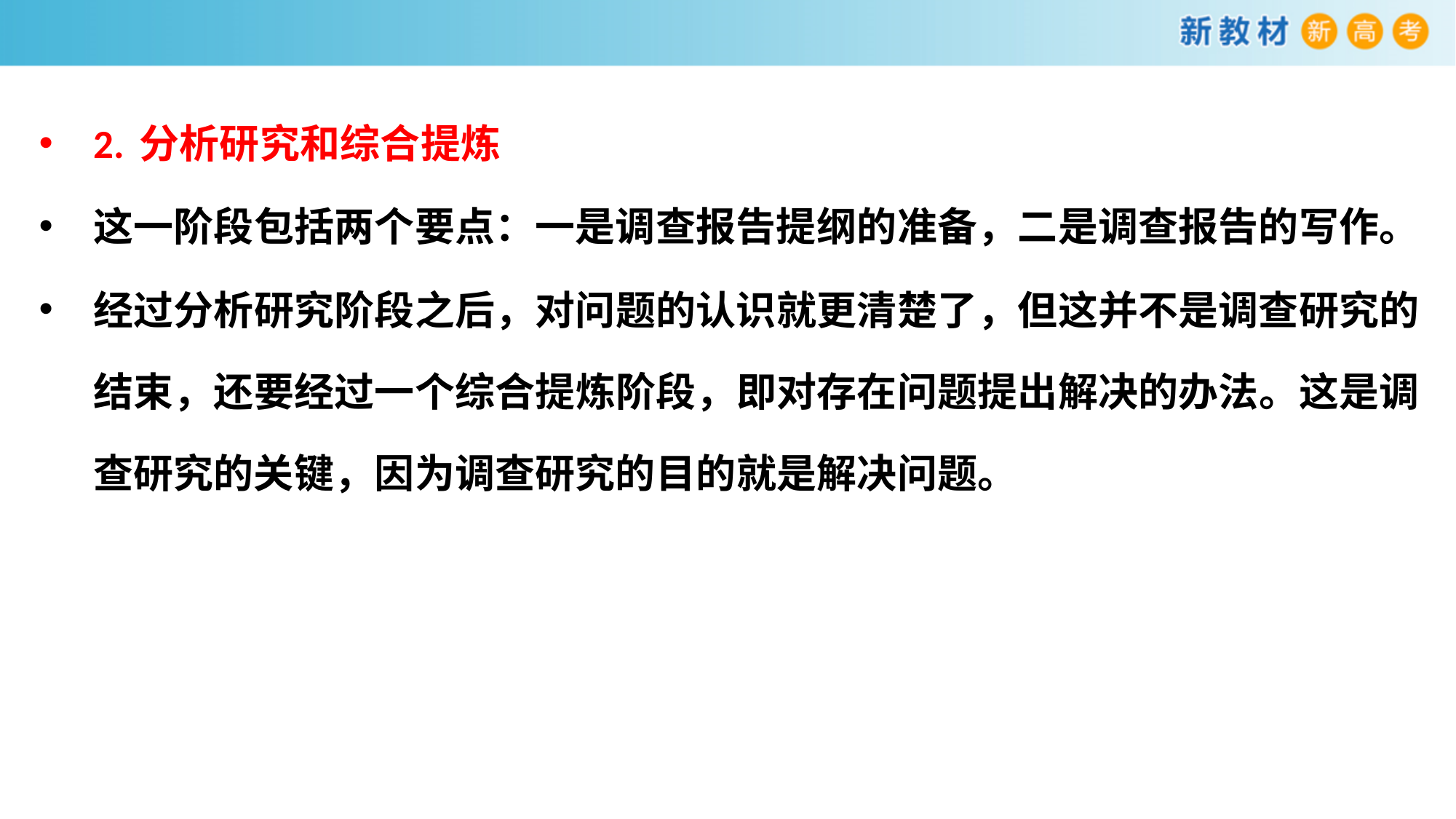

2. 分析研究和综合提炼
这一阶段包括两个要点：一是调查报告提纲的准备，二是调查报告的写作。
经过分析研究阶段之后，对问题的认识就更清楚了，但这并不是调查研究的结束，还要经过一个综合提炼阶段，即对存在问题提出解决的办法。这是调查研究的关键，因为调查研究的目的就是解决问题。